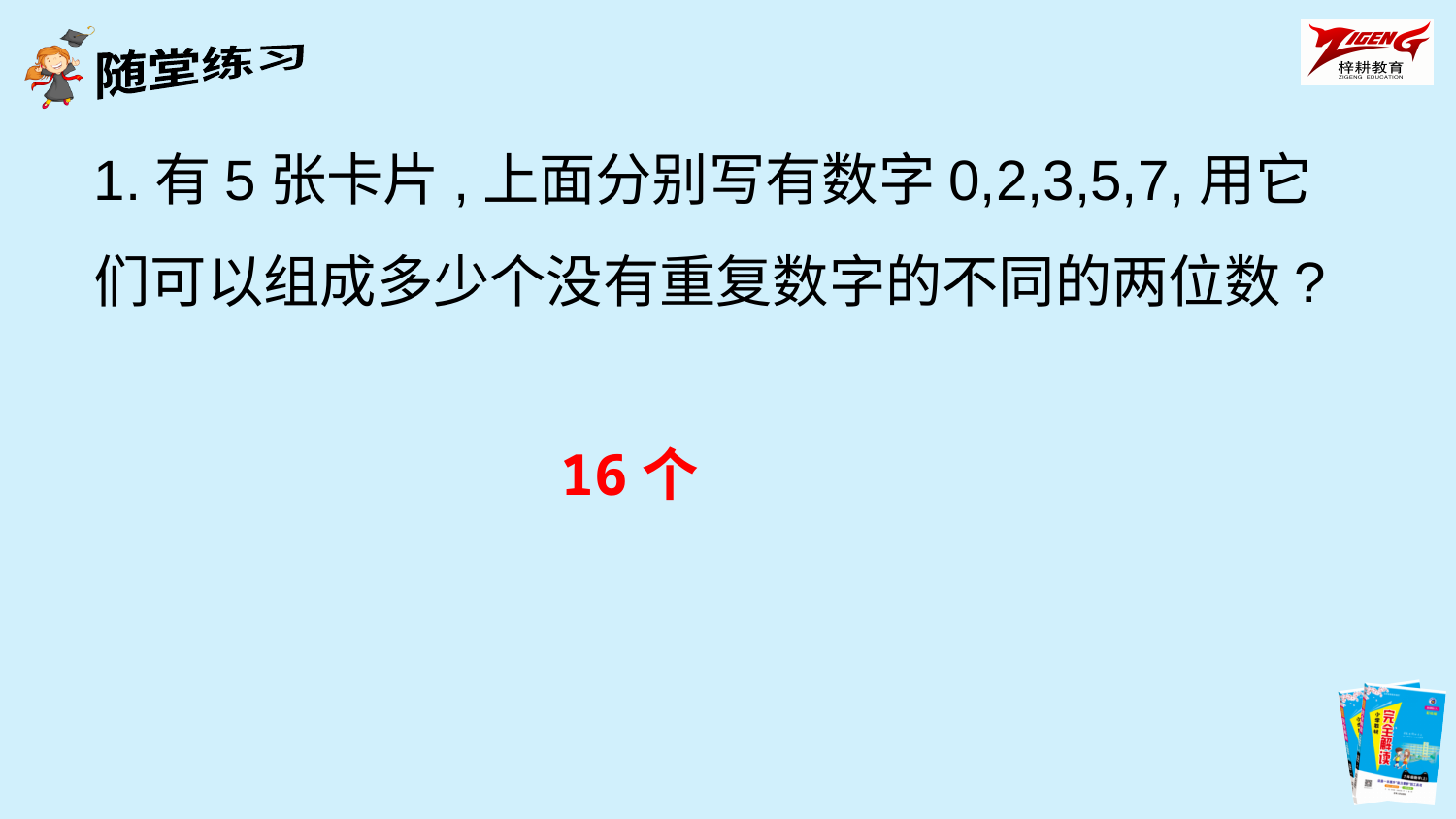

1.有5张卡片,上面分别写有数字0,2,3,5,7,用它们可以组成多少个没有重复数字的不同的两位数?
16个